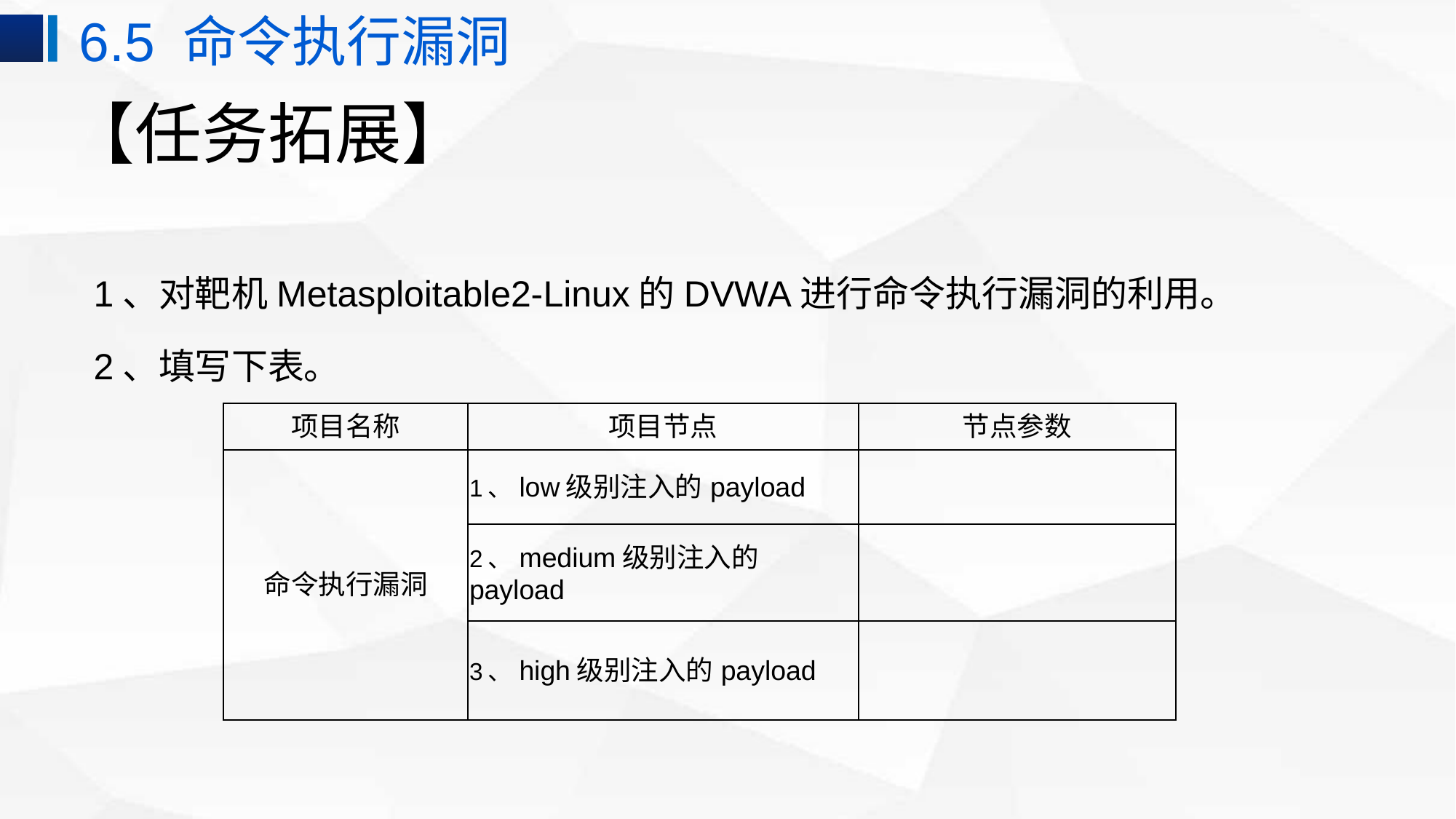

6.5 命令执行漏洞

# 【任务拓展】
1、对靶机Metasploitable2-Linux的DVWA进行命令执行漏洞的利用。
2、填写下表。

| 项目名称 | 项目节点 | 节点参数 |
| --- | --- | --- |
| 命令执行漏洞 | 1、low级别注入的payload |  |
|  | 2、medium级别注入的payload |  |
|  | 3、high级别注入的payload |  |